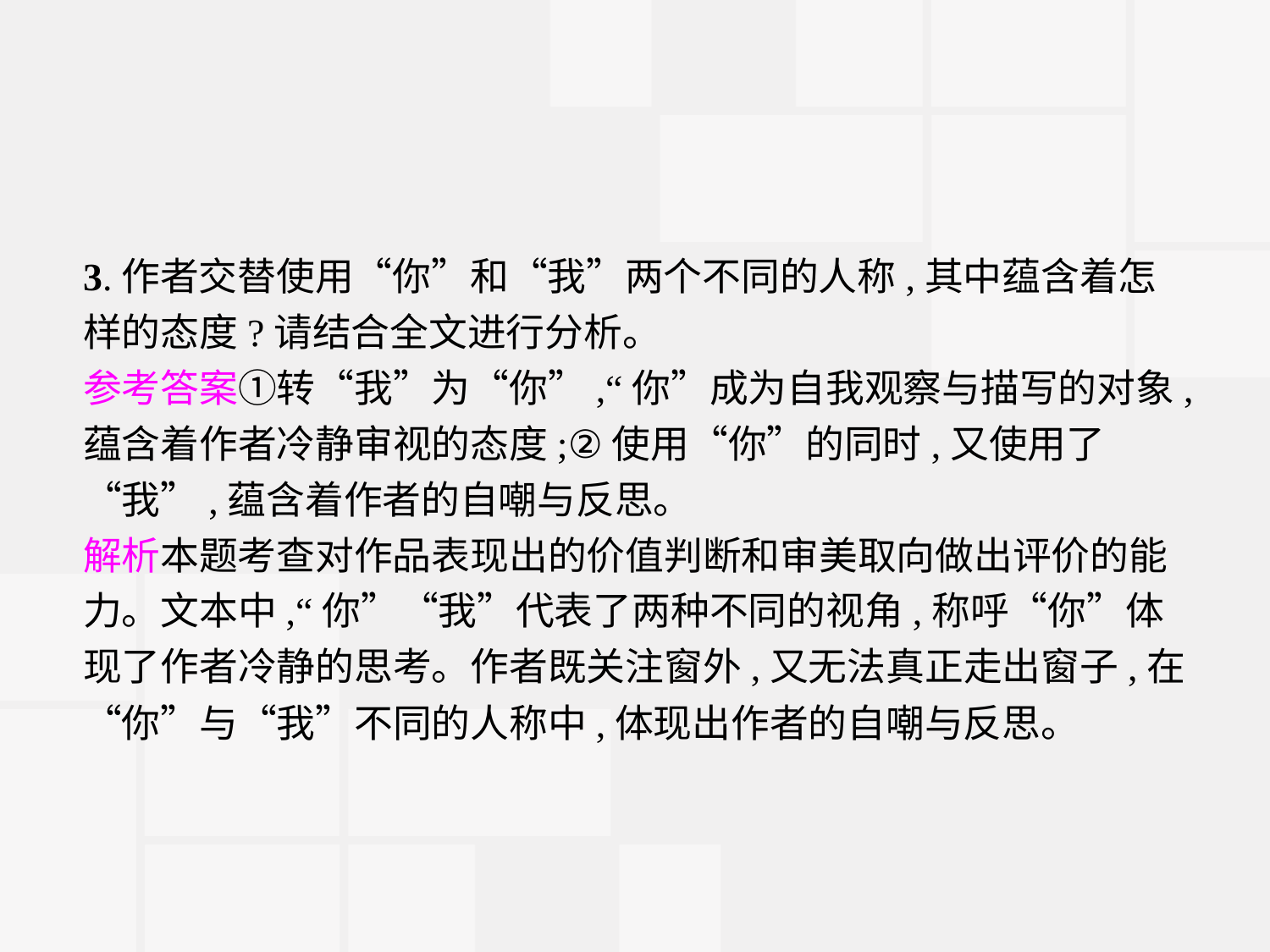

3.作者交替使用“你”和“我”两个不同的人称,其中蕴含着怎样的态度?请结合全文进行分析。
参考答案①转“我”为“你”,“你”成为自我观察与描写的对象,蕴含着作者冷静审视的态度;②使用“你”的同时,又使用了“我”,蕴含着作者的自嘲与反思。
解析本题考查对作品表现出的价值判断和审美取向做出评价的能力。文本中,“你”“我”代表了两种不同的视角,称呼“你”体现了作者冷静的思考。作者既关注窗外,又无法真正走出窗子,在“你”与“我”不同的人称中,体现出作者的自嘲与反思。